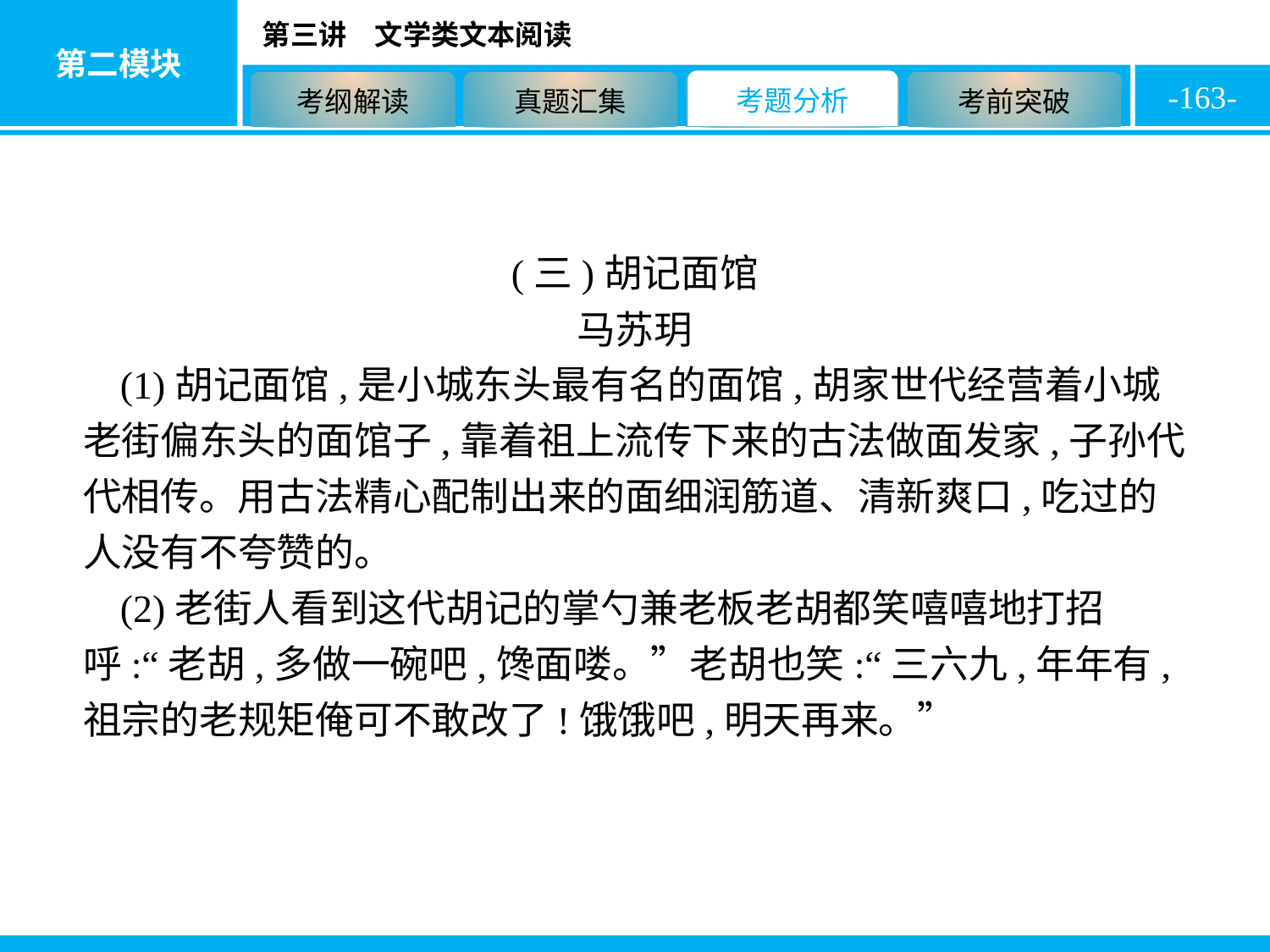

-163-
(三)胡记面馆
马苏玥
(1)胡记面馆,是小城东头最有名的面馆,胡家世代经营着小城老街偏东头的面馆子,靠着祖上流传下来的古法做面发家,子孙代代相传。用古法精心配制出来的面细润筋道、清新爽口,吃过的人没有不夸赞的。
(2)老街人看到这代胡记的掌勺兼老板老胡都笑嘻嘻地打招呼:“老胡,多做一碗吧,馋面喽。”老胡也笑:“三六九,年年有,祖宗的老规矩俺可不敢改了!饿饿吧,明天再来。”